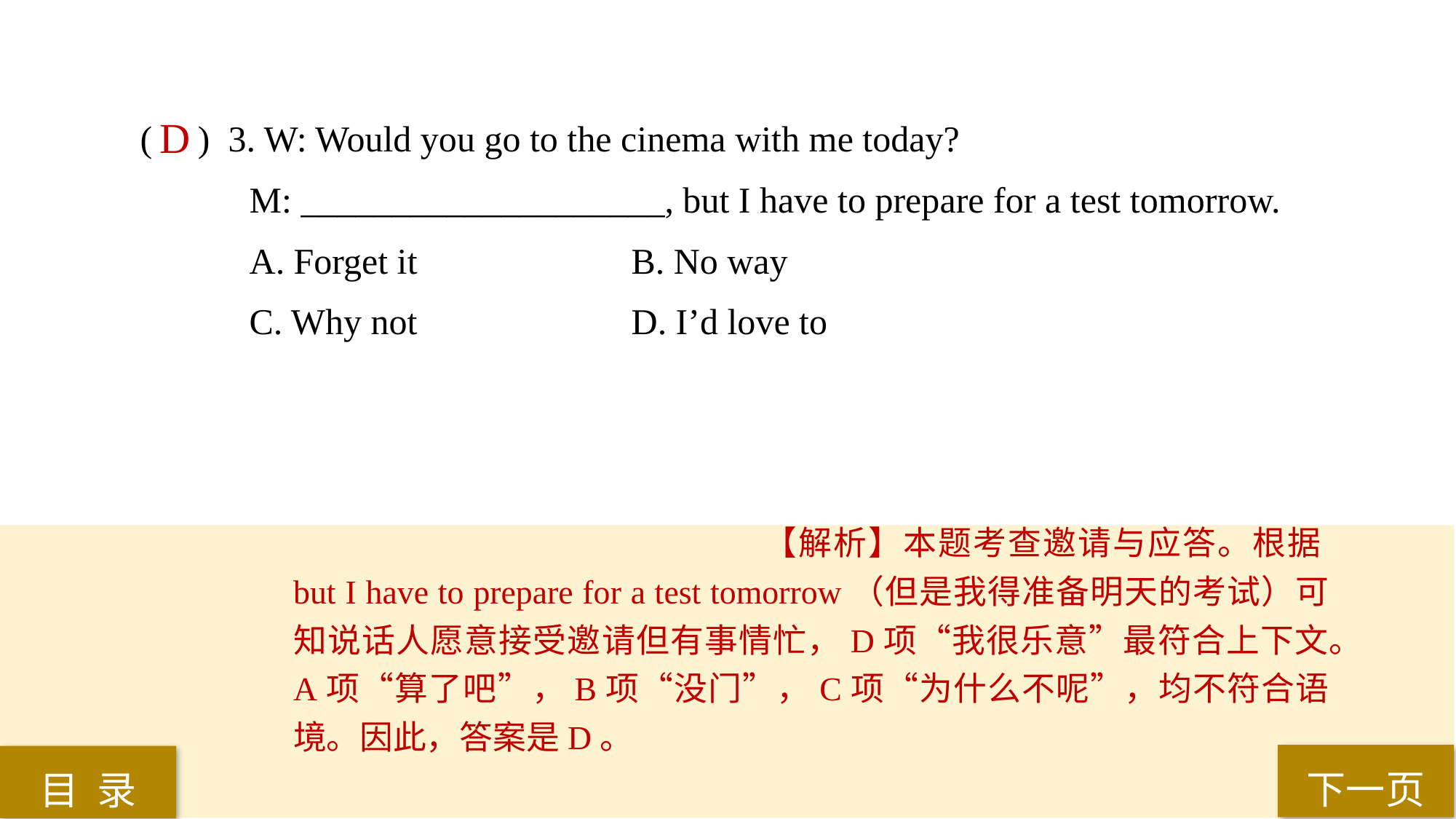

(     )  3. W: Would you go to the cinema with me today?
M: ____________________, but I have to prepare for a test tomorrow.
A. Forget it 		B. No way
C. Why not 		D. I’d love to
 D
【解析】本题考查邀请与应答。根据but I have to prepare for a test tomorrow（但是我得准备明天的考试）可知说话人愿意接受邀请但有事情忙，D项“我很乐意”最符合上下文。A项“算了吧”，B项“没门”，C项“为什么不呢”，均不符合语境。因此，答案是D。